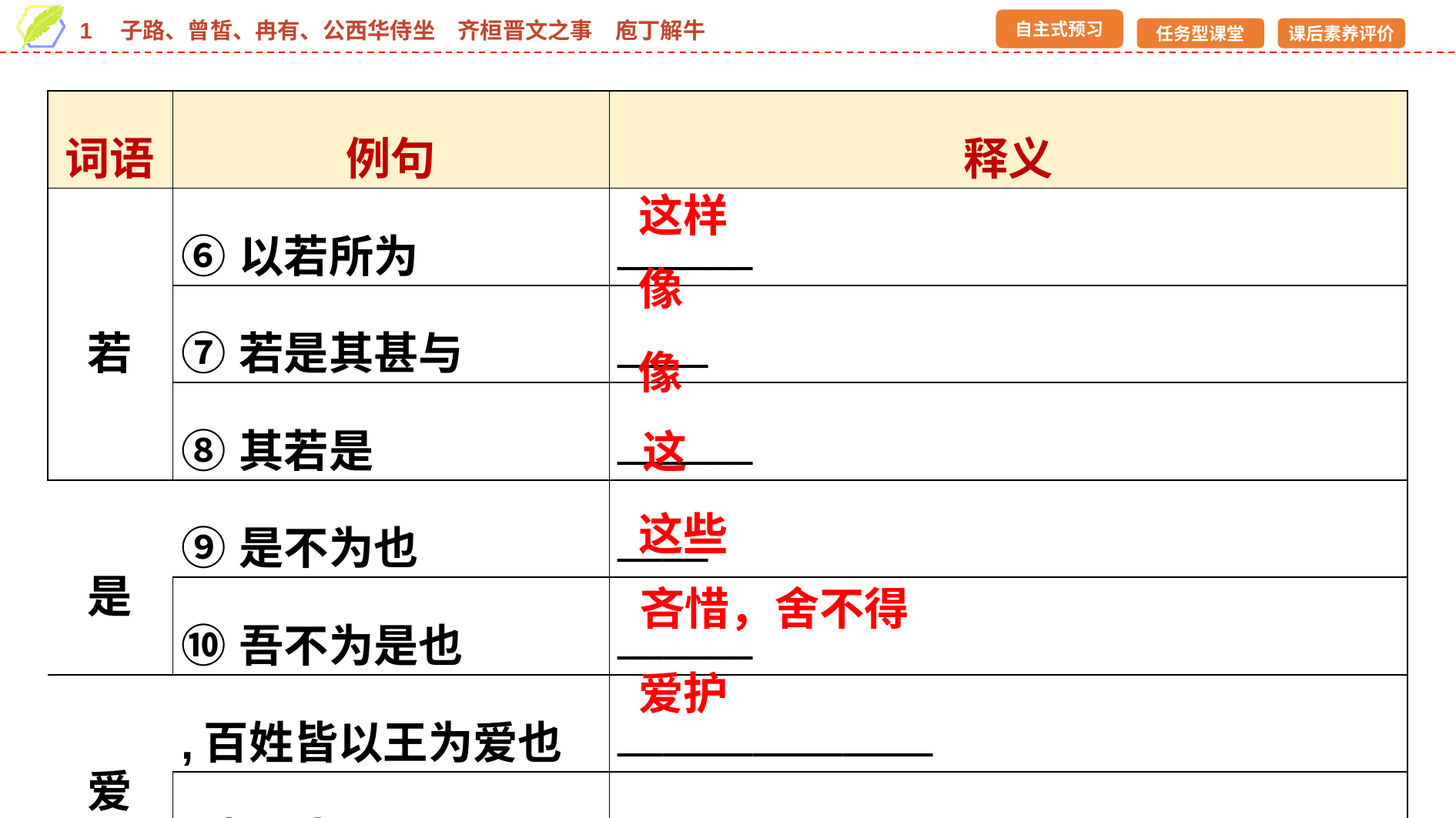

| 词语 | 例句 | 释义 |
| --- | --- | --- |
| 若 | ⑥以若所为 | \_\_\_\_\_\_ |
|  | ⑦若是其甚与 | \_\_\_\_ |
|  | ⑧其若是 | \_\_\_\_\_\_ |
| 是 | ⑨是不为也 | \_\_\_\_ |
|  | ⑩吾不为是也 | \_\_\_\_\_\_ |
| 爱 | ,百姓皆以王为爱也 | \_\_\_\_\_\_\_\_\_\_\_\_\_\_ |
|  | -素爱人 | \_\_\_\_\_\_ |
这样
像
像
这
这些
吝惜，舍不得
爱护